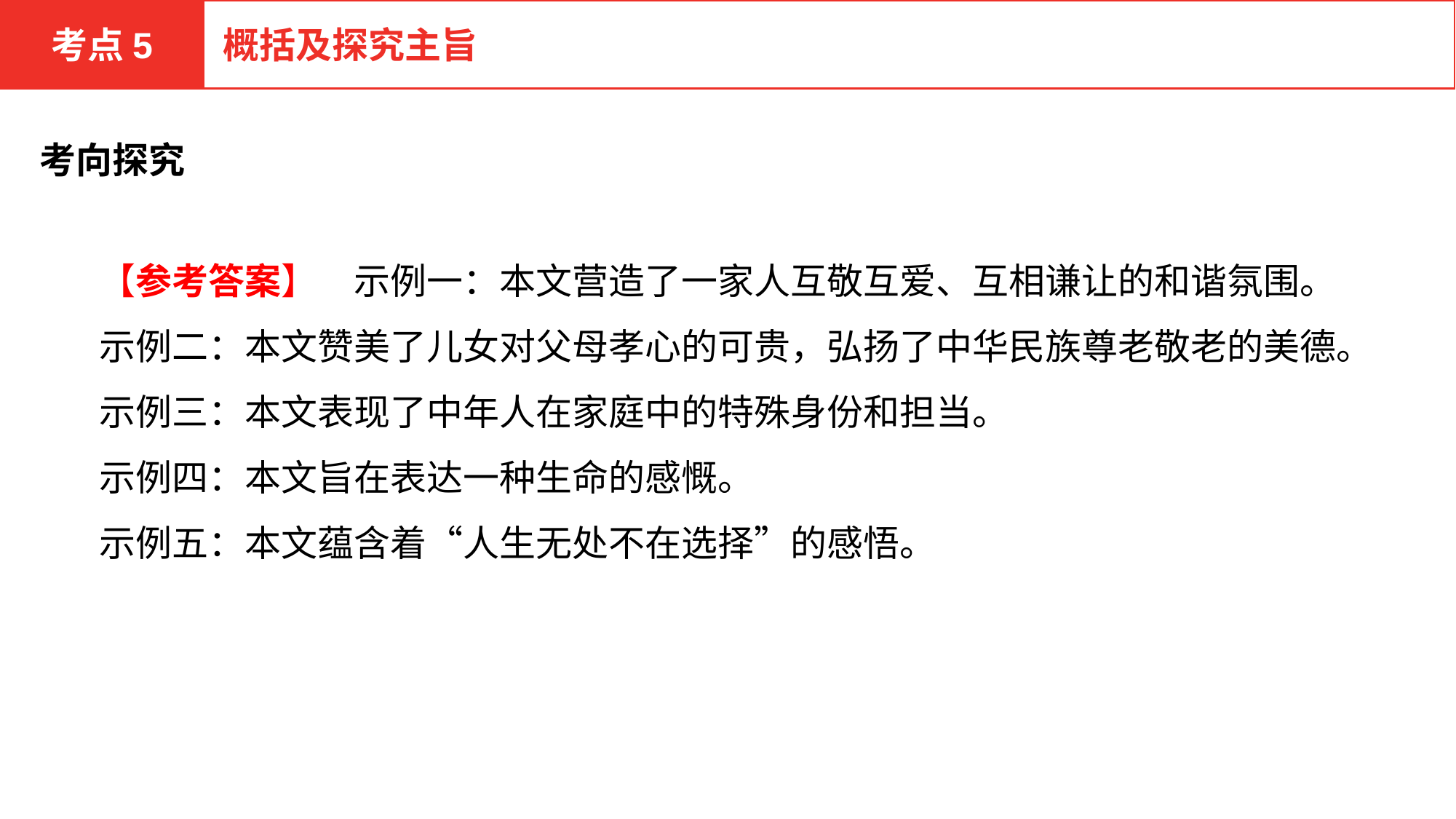

考点5
概括及探究主旨
考向探究

【参考答案】　示例一：本文营造了一家人互敬互爱、互相谦让的和谐氛围。
示例二：本文赞美了儿女对父母孝心的可贵，弘扬了中华民族尊老敬老的美德。
示例三：本文表现了中年人在家庭中的特殊身份和担当。
示例四：本文旨在表达一种生命的感慨。
示例五：本文蕴含着“人生无处不在选择”的感悟。